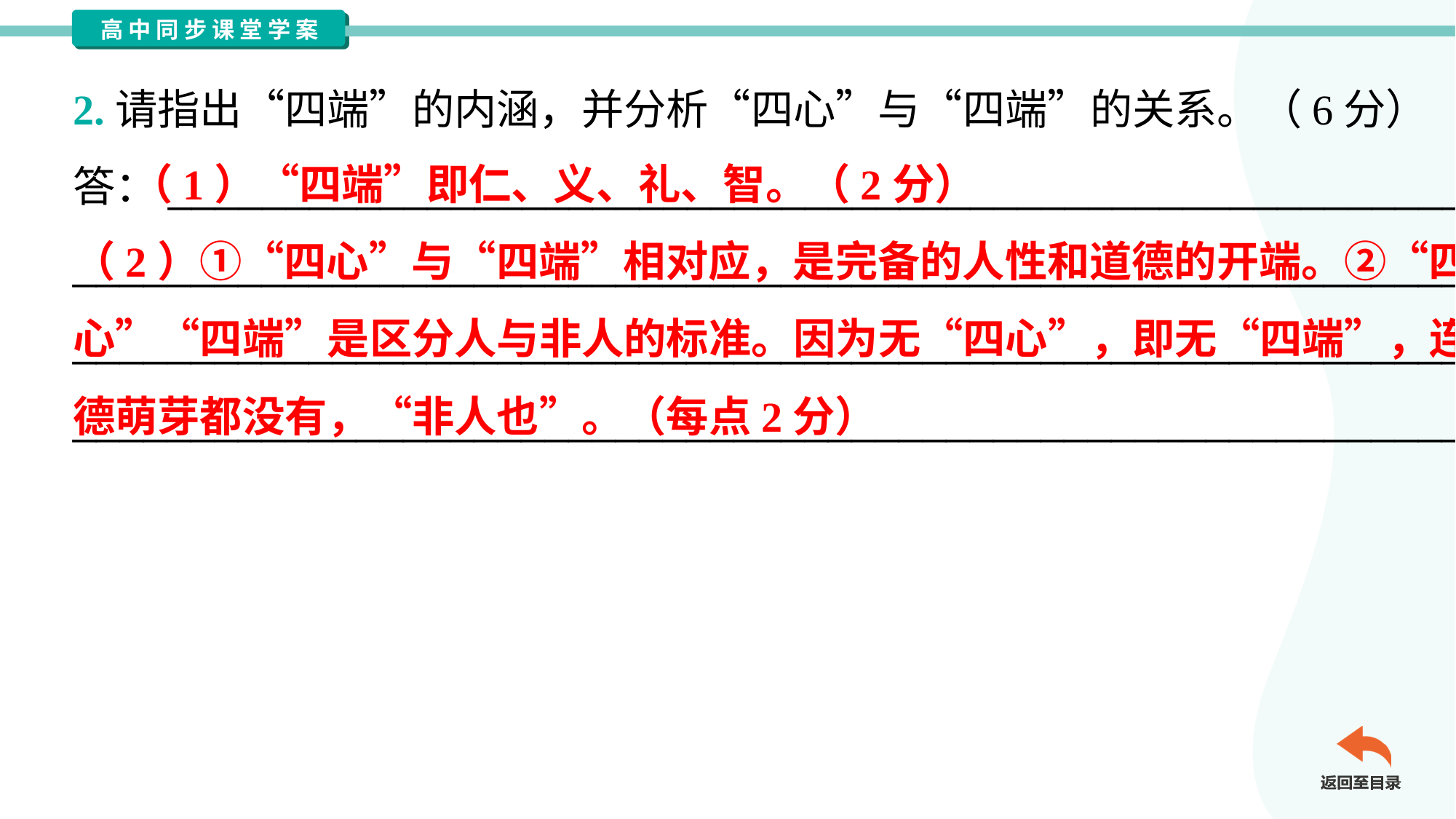

2.请指出“四端”的内涵，并分析“四心”与“四端”的关系。（6分）
答：_________________________________________________________
_____________________________________________________________
_____________________________________________________________
_____________________________________________________________
     （1）“四端”即仁、义、礼、智。（2分）
（2）①“四心”与“四端”相对应，是完备的人性和道德的开端。②“四
心”“四端”是区分人与非人的标准。因为无“四心”，即无“四端”，连道
德萌芽都没有，“非人也”。（每点2分）